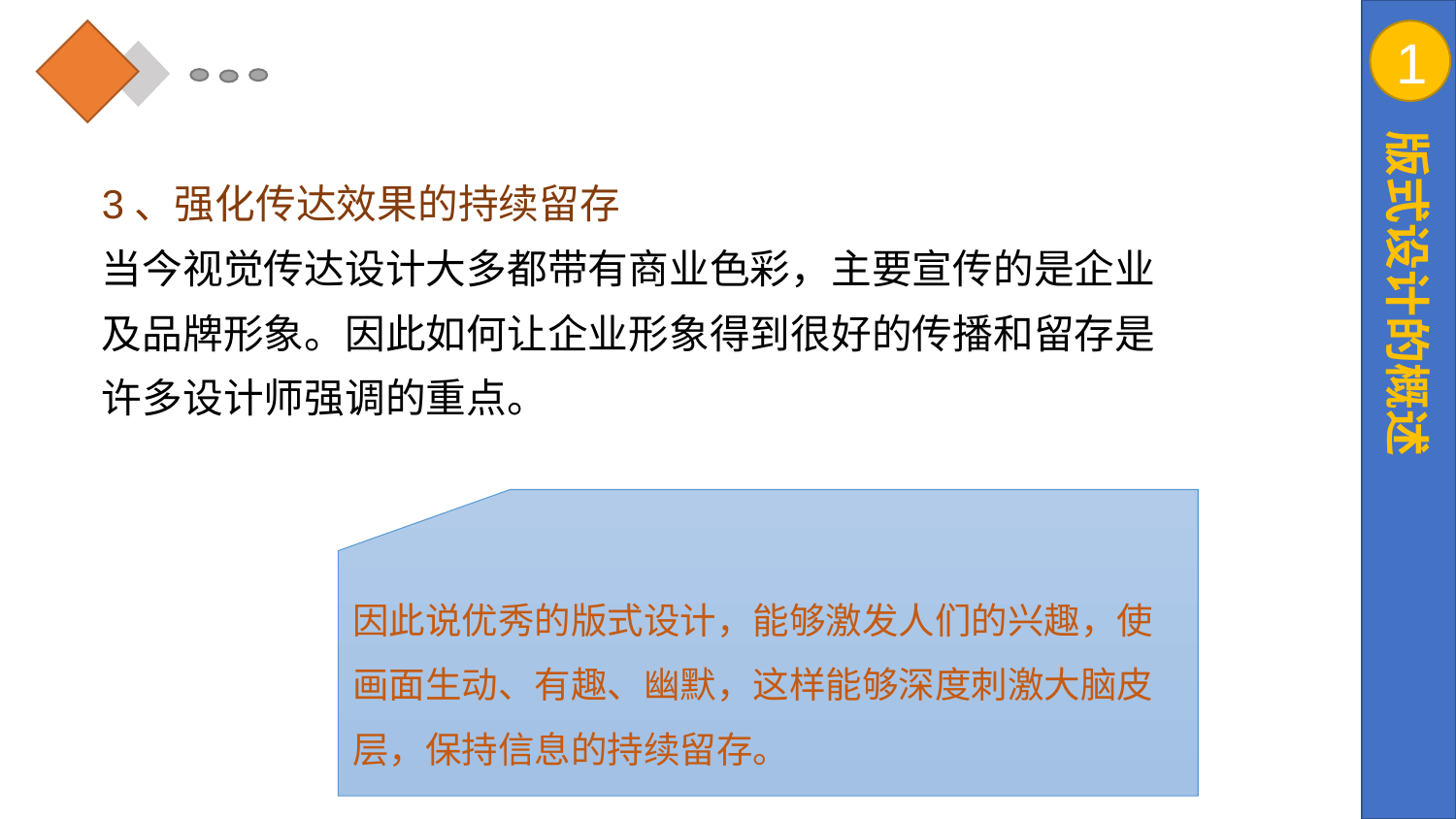

1

版式设计的概述
3、强化传达效果的持续留存
当今视觉传达设计大多都带有商业色彩，主要宣传的是企业及品牌形象。因此如何让企业形象得到很好的传播和留存是许多设计师强调的重点。
因此说优秀的版式设计，能够激发人们的兴趣，使画面生动、有趣、幽默，这样能够深度刺激大脑皮层，保持信息的持续留存。